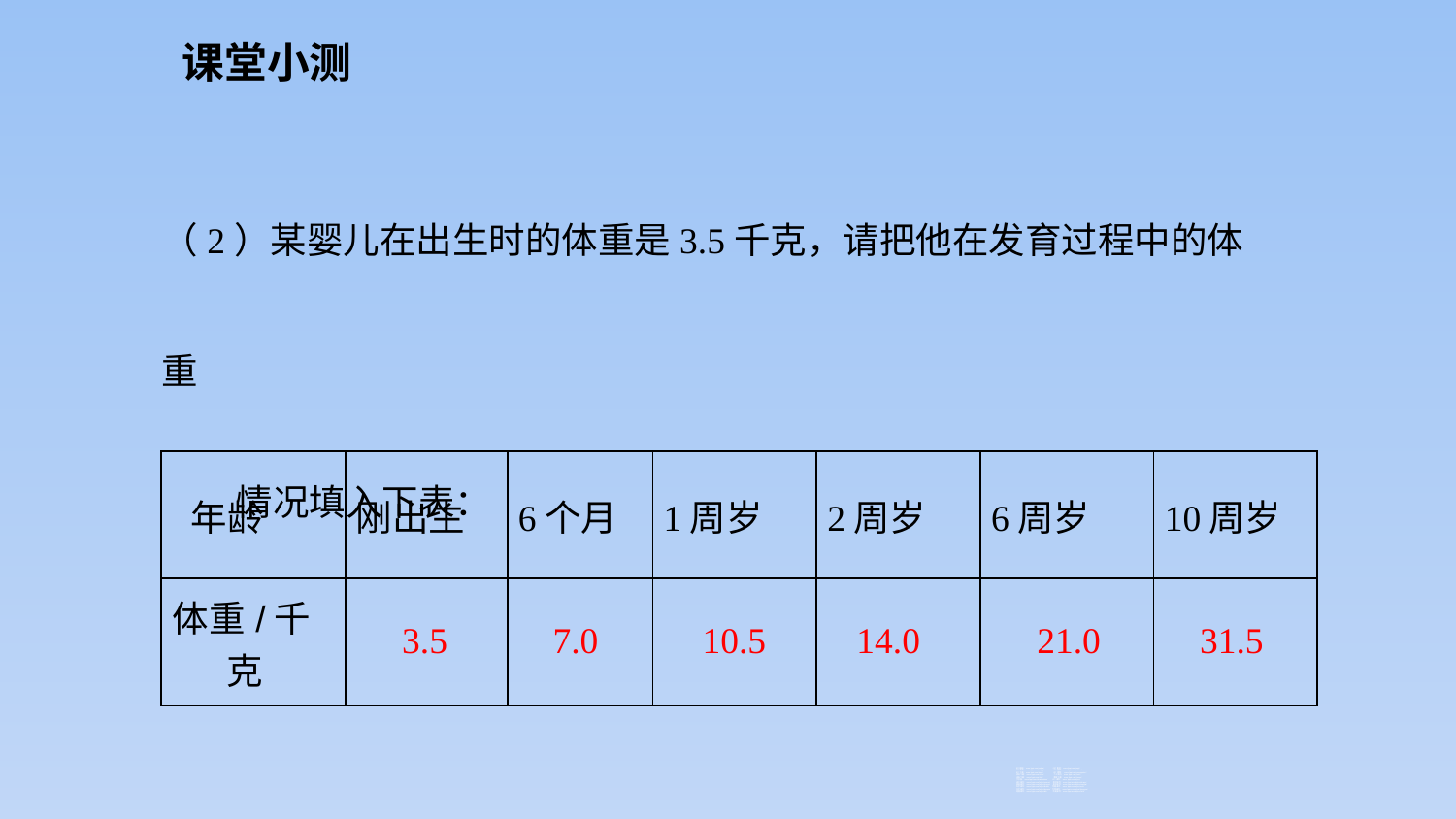

课堂小测

（2）某婴儿在出生时的体重是3.5千克，请把他在发育过程中的体重
        情况填入下表：
| 年龄 | 刚出生 | 6个月 | 1周岁 | 2周岁 | 6周岁 | 10周岁 |
| --- | --- | --- | --- | --- | --- | --- |
| 体重/千克 |  |  |  |  |  |  |
3.5
10.5
14.0
21.0
31.5
7.0